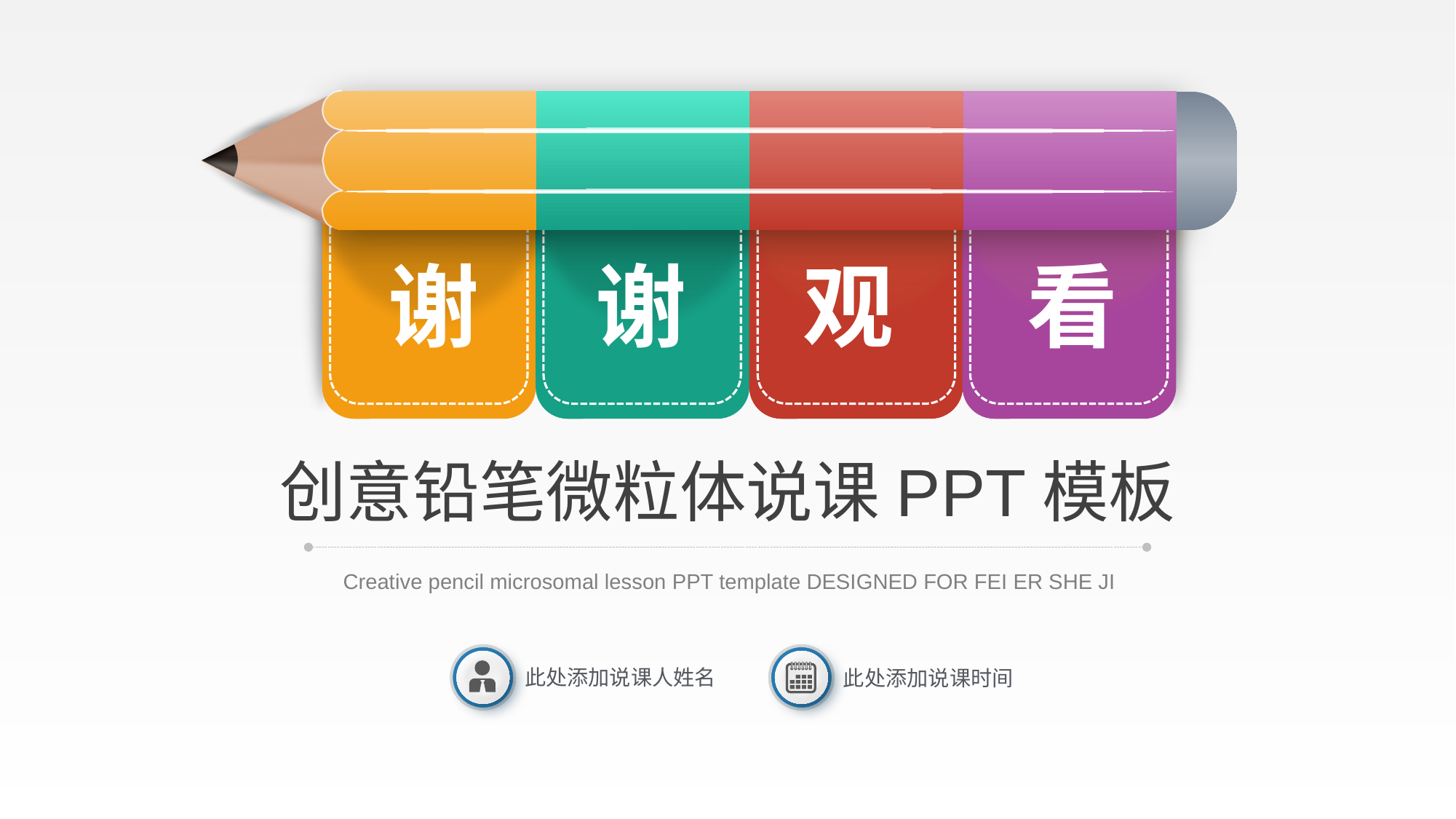

谢
谢
观
看
创意铅笔微粒体说课PPT模板
Creative pencil microsomal lesson PPT template DESIGNED FOR FEI ER SHE JI

此处添加说课人姓名
此处添加说课时间